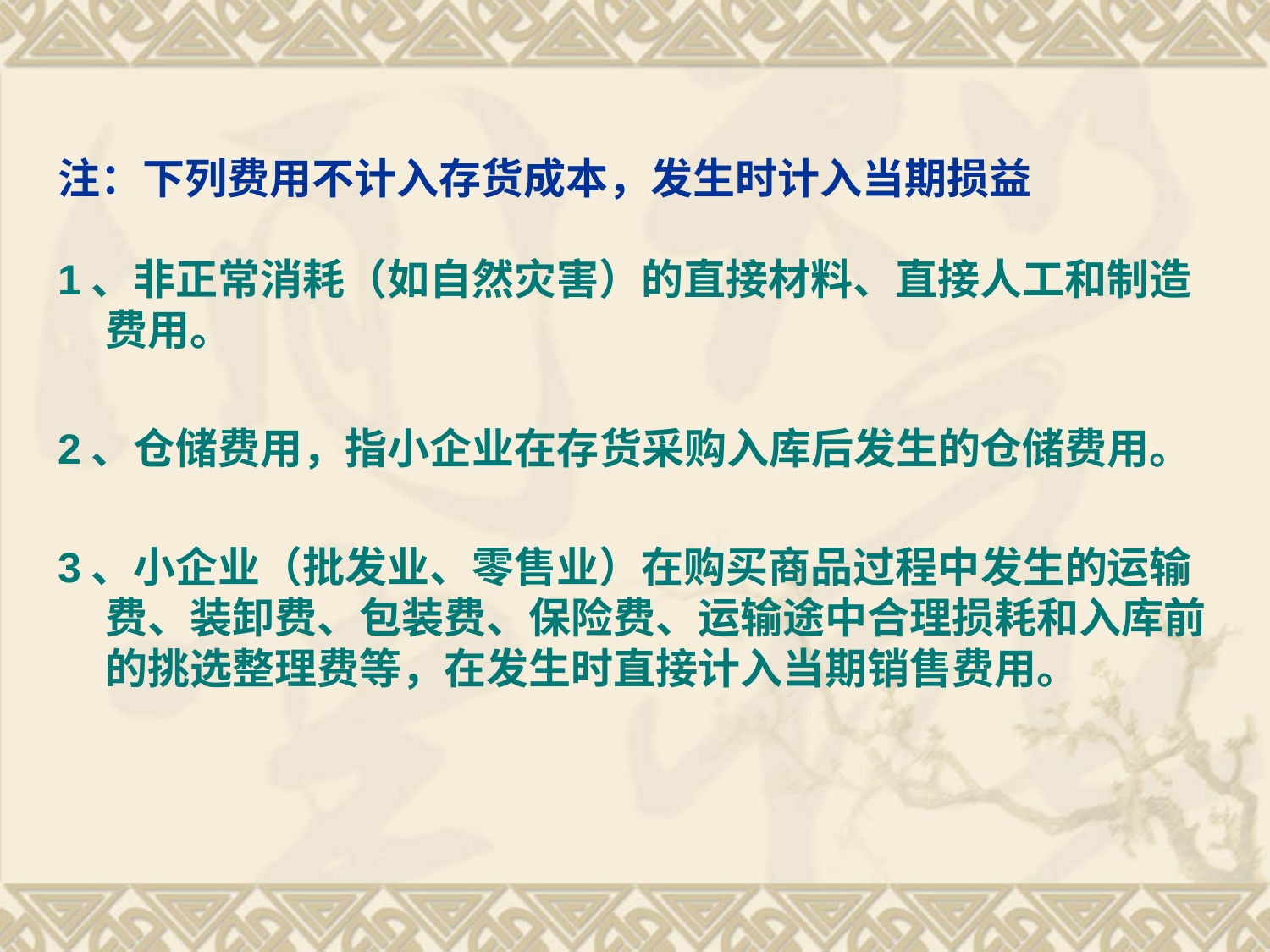

# 注：下列费用不计入存货成本，发生时计入当期损益
1、非正常消耗（如自然灾害）的直接材料、直接人工和制造费用。

2、仓储费用，指小企业在存货采购入库后发生的仓储费用。

3、小企业（批发业、零售业）在购买商品过程中发生的运输费、装卸费、包装费、保险费、运输途中合理损耗和入库前的挑选整理费等，在发生时直接计入当期销售费用。